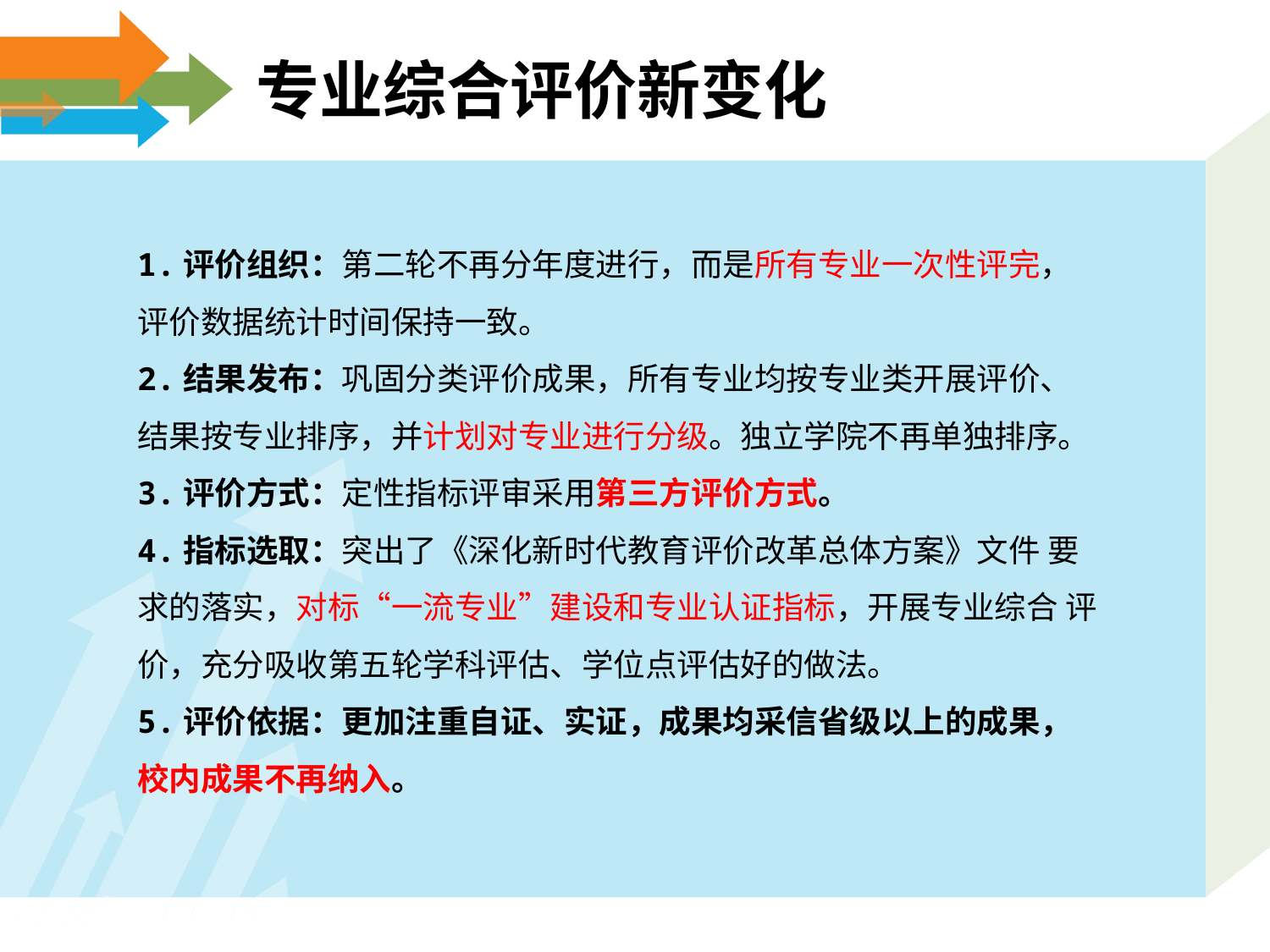

# 专业综合评价新变化
1.评价组织：第二轮不再分年度进行，而是所有专业一次性评完， 评价数据统计时间保持一致。
2.结果发布：巩固分类评价成果，所有专业均按专业类开展评价、 结果按专业排序，并计划对专业进行分级。独立学院不再单独排序。
3.评价方式：定性指标评审采用第三方评价方式。
4.指标选取：突出了《深化新时代教育评价改革总体方案》文件 要求的落实，对标“一流专业”建设和专业认证指标，开展专业综合 评价，充分吸收第五轮学科评估、学位点评估好的做法。
5.评价依据：更加注重自证、实证，成果均采信省级以上的成果， 校内成果不再纳入。